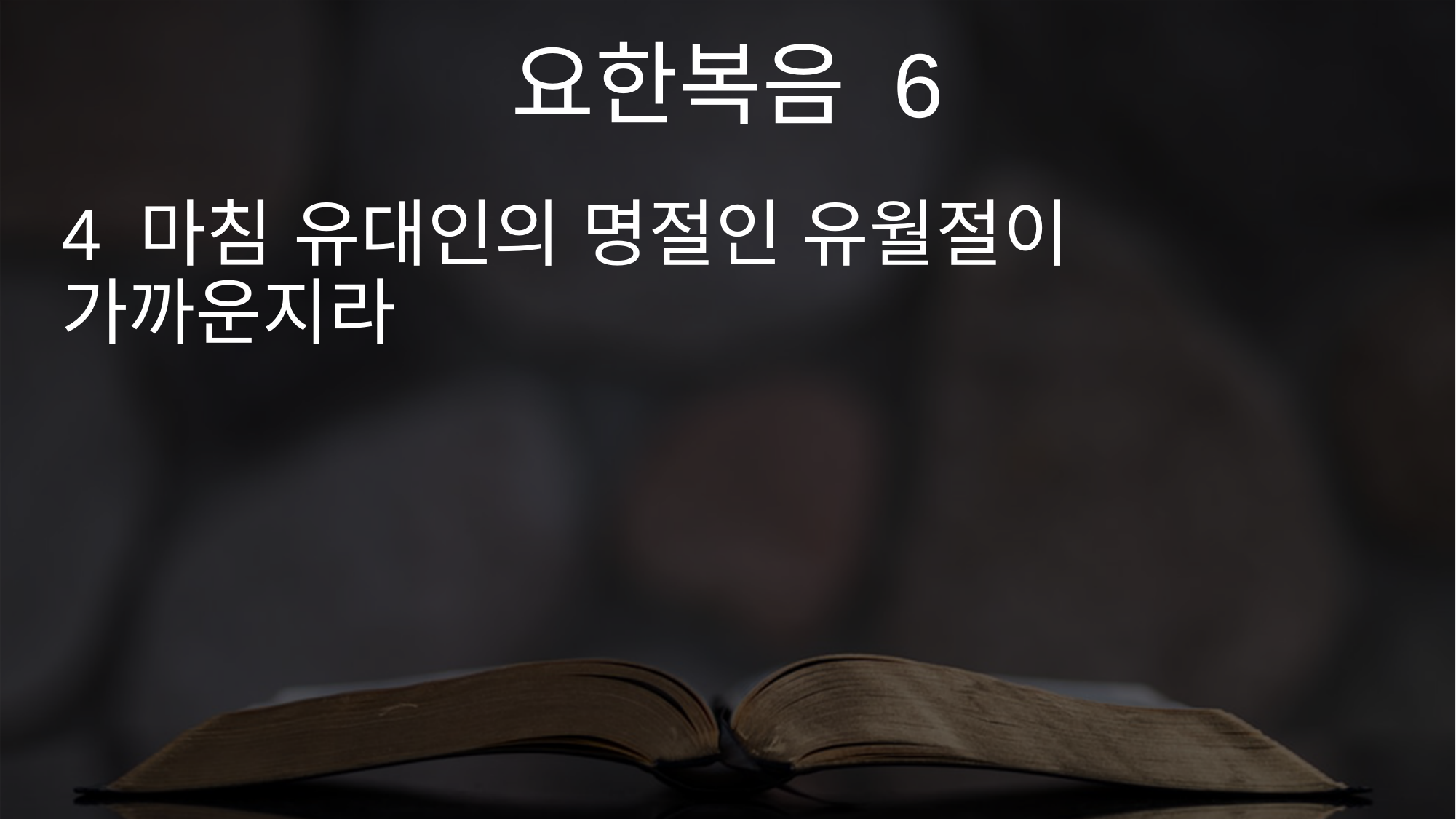

요한복음 6
4 마침 유대인의 명절인 유월절이 가까운지라